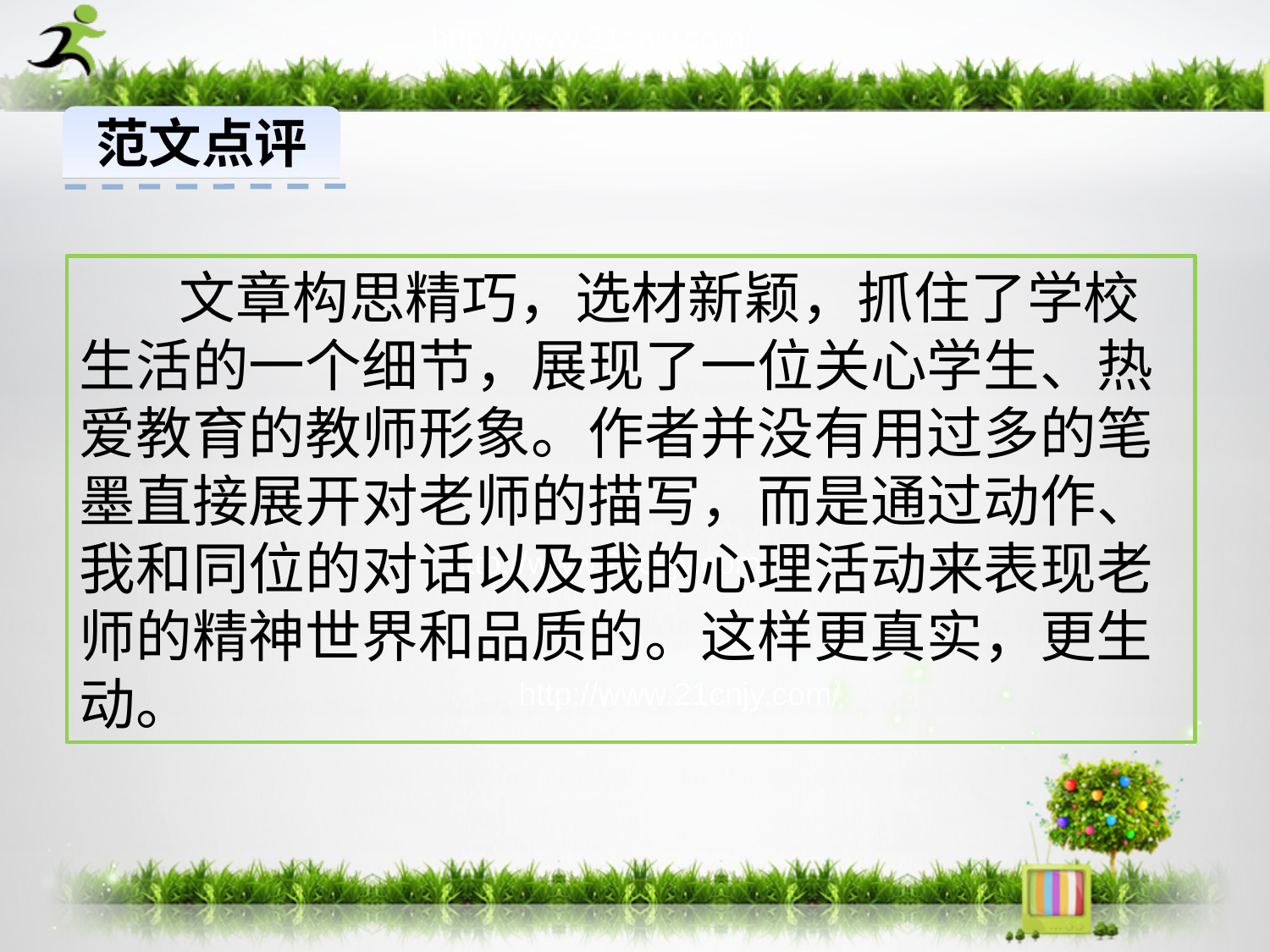

范文点评

        文章构思精巧，选材新颖，抓住了学校生活的一个细节，展现了一位关心学生、热爱教育的教师形象。作者并没有用过多的笔墨直接展开对老师的描写，而是通过动作、我和同位的对话以及我的心理活动来表现老师的精神世界和品质的。这样更真实，更生动。